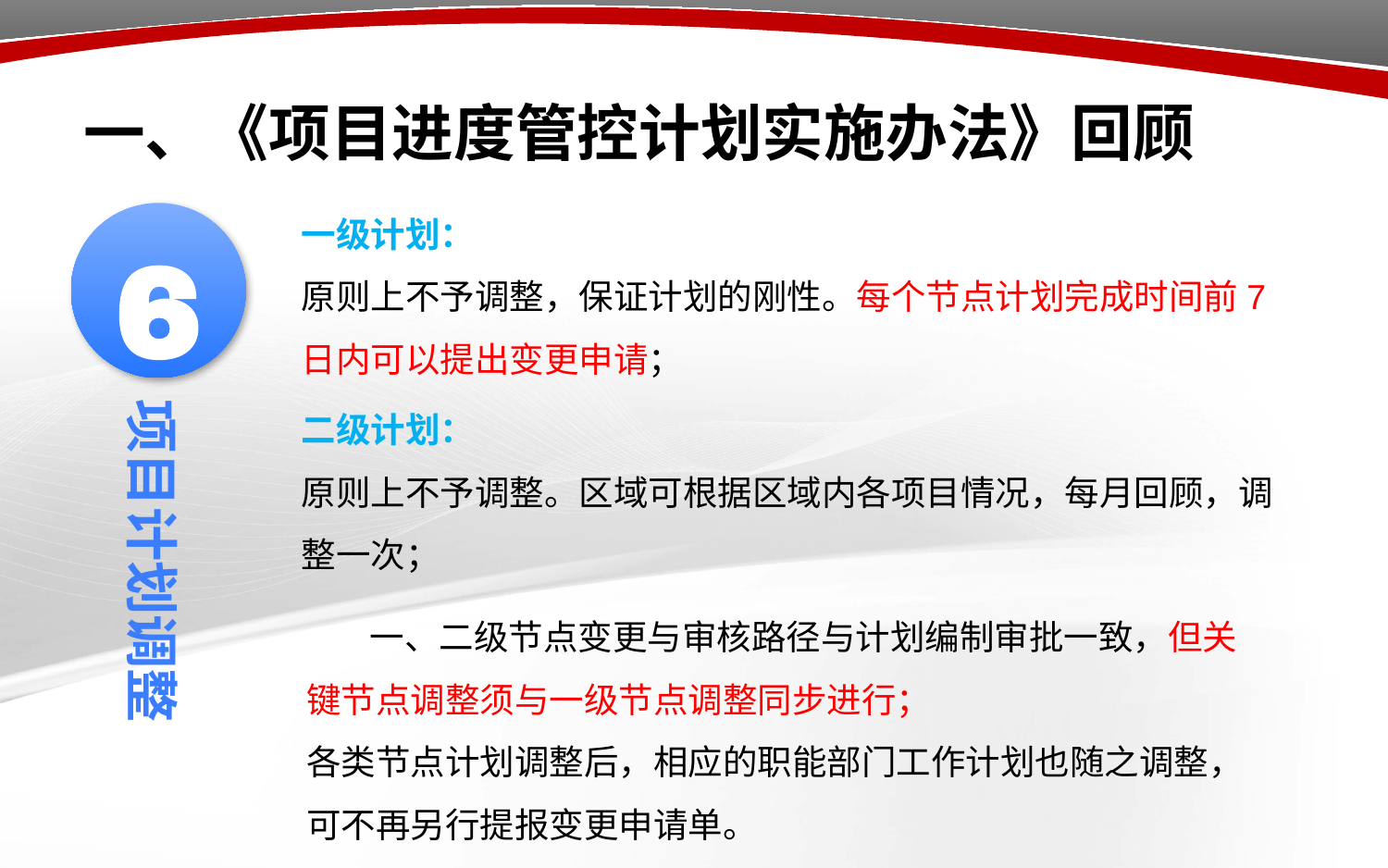

# 一、《项目进度管控计划实施办法》回顾
一级计划：
原则上不予调整，保证计划的刚性。每个节点计划完成时间前7日内可以提出变更申请；
6
二级计划：
原则上不予调整。区域可根据区域内各项目情况，每月回顾，调整一次；
项目计划调整
       一、二级节点变更与审核路径与计划编制审批一致，但关键节点调整须与一级节点调整同步进行；
各类节点计划调整后，相应的职能部门工作计划也随之调整，可不再另行提报变更申请单。